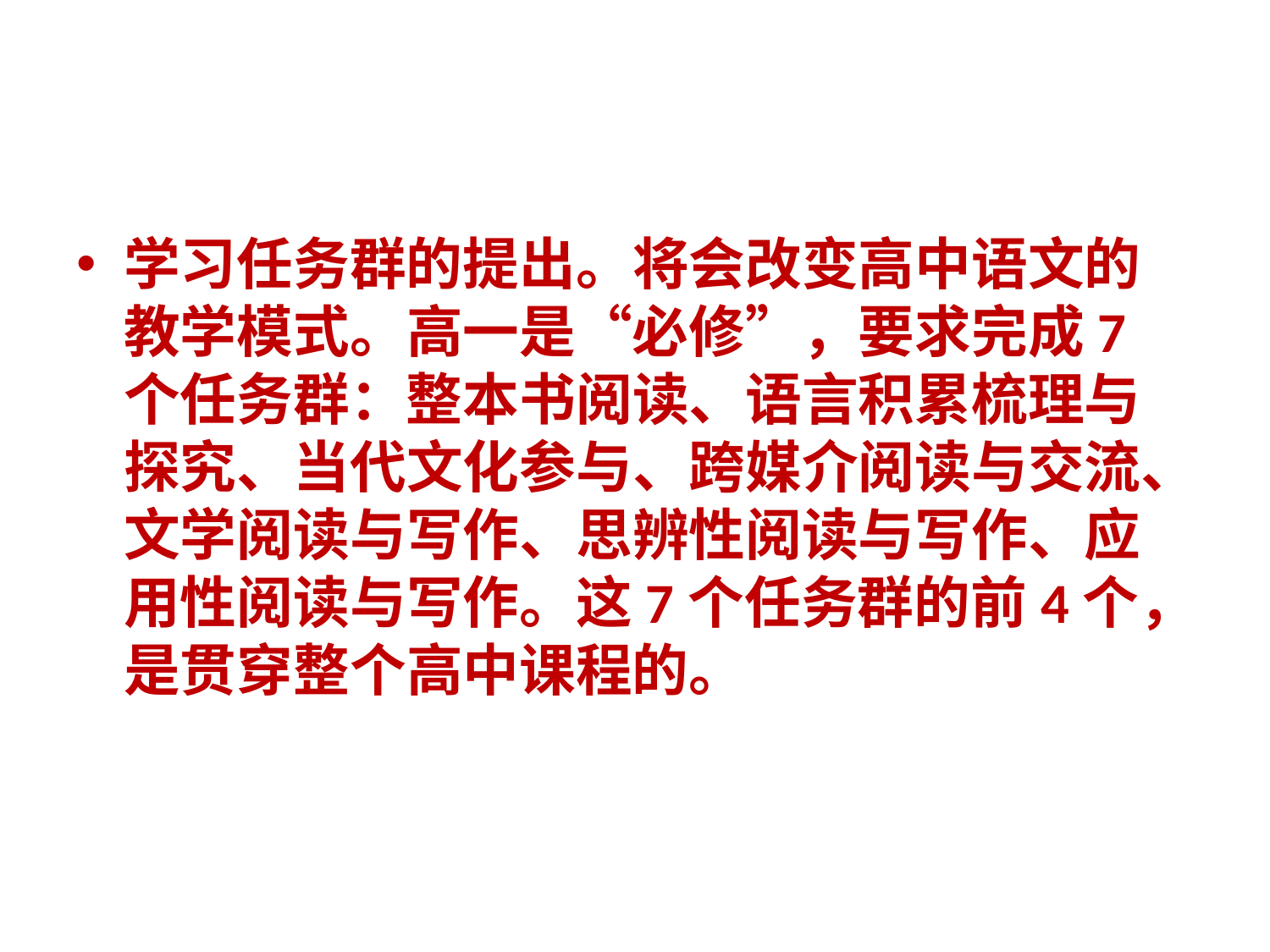

#
学习任务群的提出。将会改变高中语文的教学模式。高一是“必修”，要求完成7个任务群：整本书阅读、语言积累梳理与探究、当代文化参与、跨媒介阅读与交流、文学阅读与写作、思辨性阅读与写作、应用性阅读与写作。这7个任务群的前4个，是贯穿整个高中课程的。